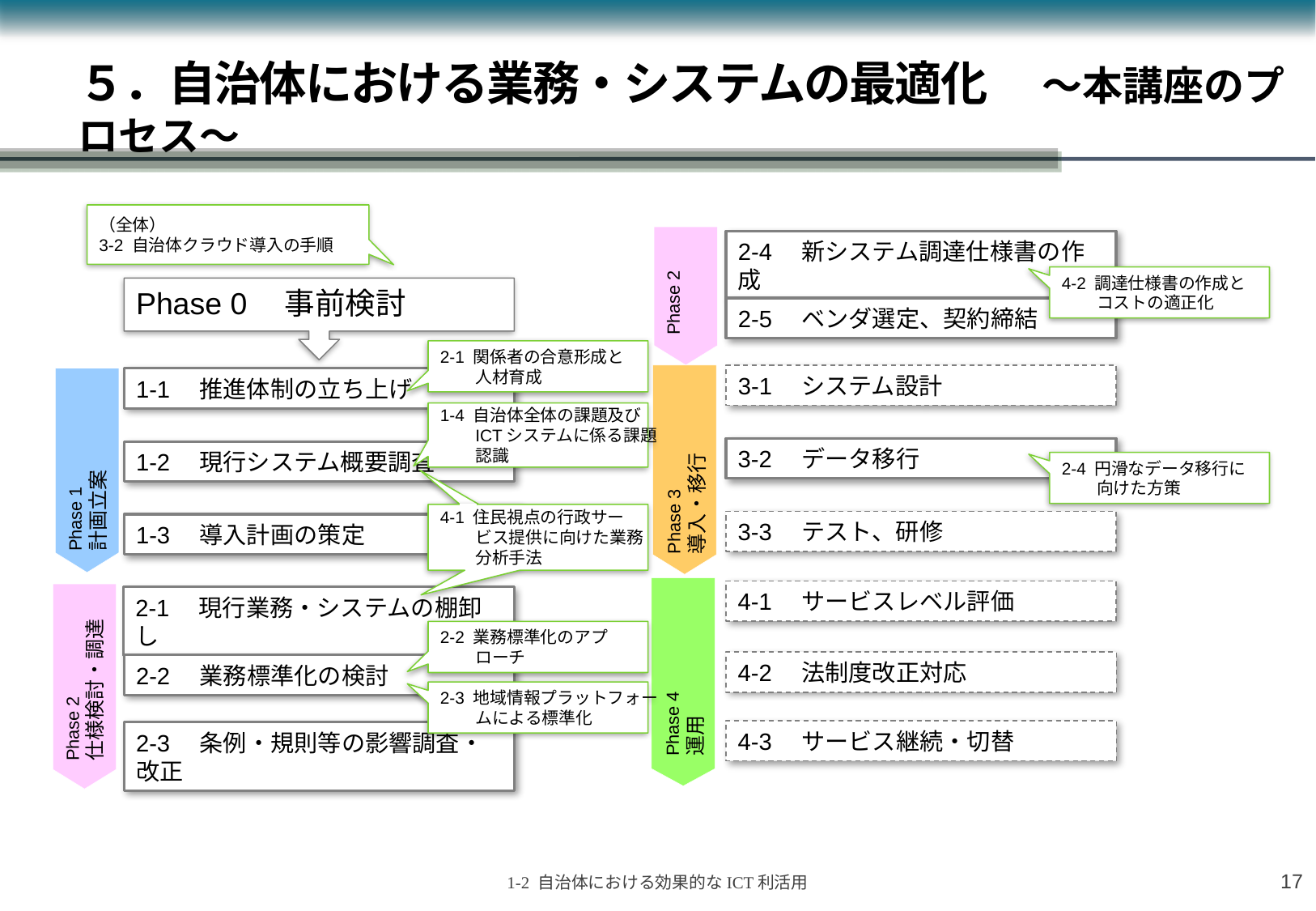

５．自治体における業務・システムの最適化　 ～本講座のプロセス～
（全体）
3-2 自治体クラウド導入の手順
2-4　新システム調達仕様書の作成
Phase 2

4-2 調達仕様書の作成と
コストの適正化

Phase 0　事前検討
2-5　ベンダ選定、契約締結
2-1 関係者の合意形成と
人材育成
3-1　システム設計
1-1　推進体制の立ち上げ
1-4 自治体全体の課題及び
ICTシステムに係る課題
認識
Phase 1
計画立案

Phase 3
導入・移行
3-2　データ移行

1-2　現行システム概要調査
2-4 円滑なデータ移行に
向けた方策
4-1 住民視点の行政サー
ビス提供に向けた業務
分析手法

3-3　テスト、研修
1-3　導入計画の策定
4-1　サービスレベル評価
2-1　現行業務・システムの棚卸し
2-2 業務標準化のアプ
ローチ
Phase 4
運用
Phase 2
仕様検討・調達

4-2　法制度改正対応

2-2　業務標準化の検討
2-3 地域情報プラットフォー
ムによる標準化
4-3　サービス継続・切替
2-3　条例・規則等の影響調査・改正
17
1-2 自治体における効果的なICT利活用